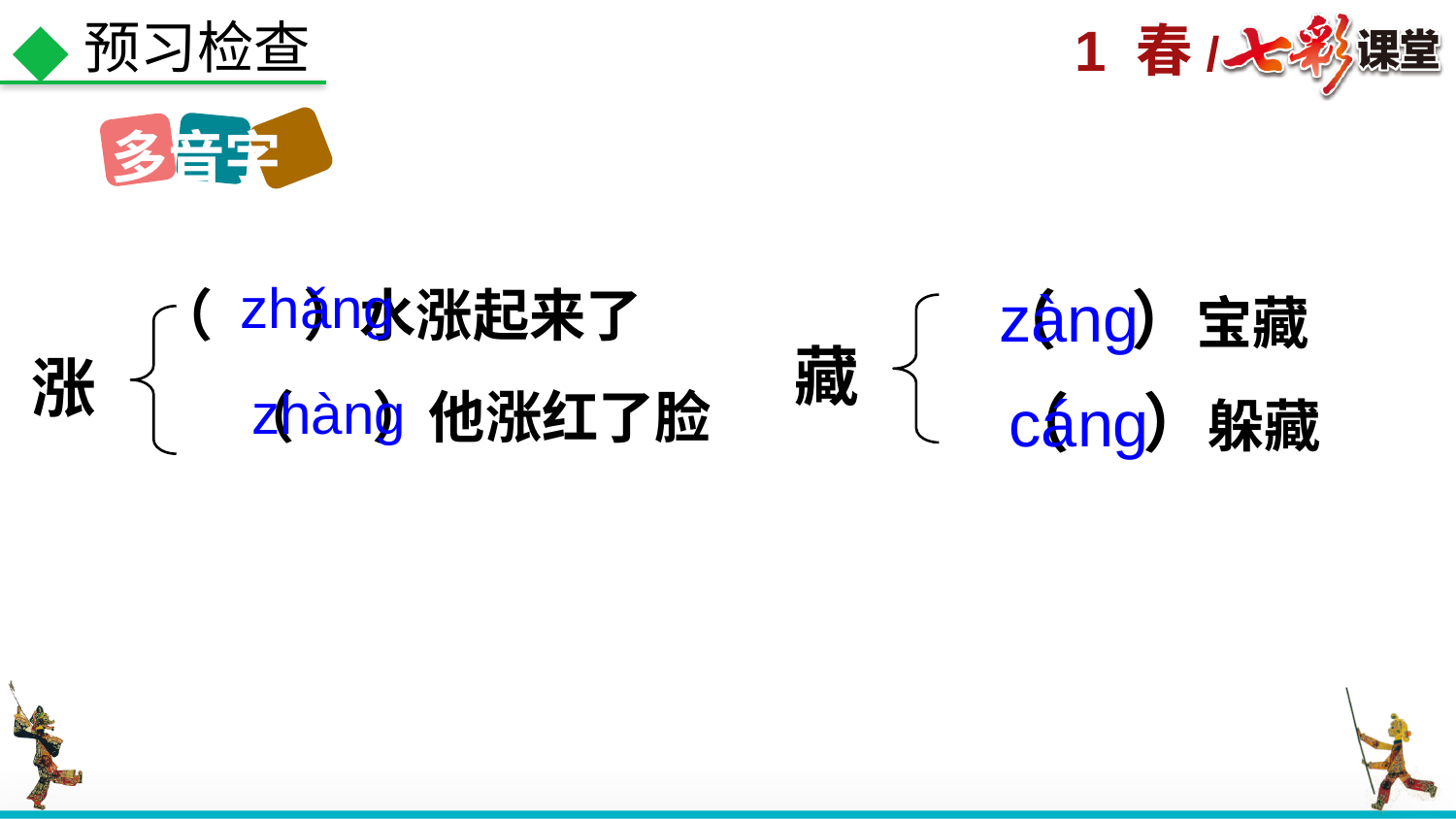

预习检查

多音字

zhǎng
zàng
（       ）水涨起来了
（     ）宝藏

藏
涨
zhàng
（      ）他涨红了脸
（     ）躲藏
cáng